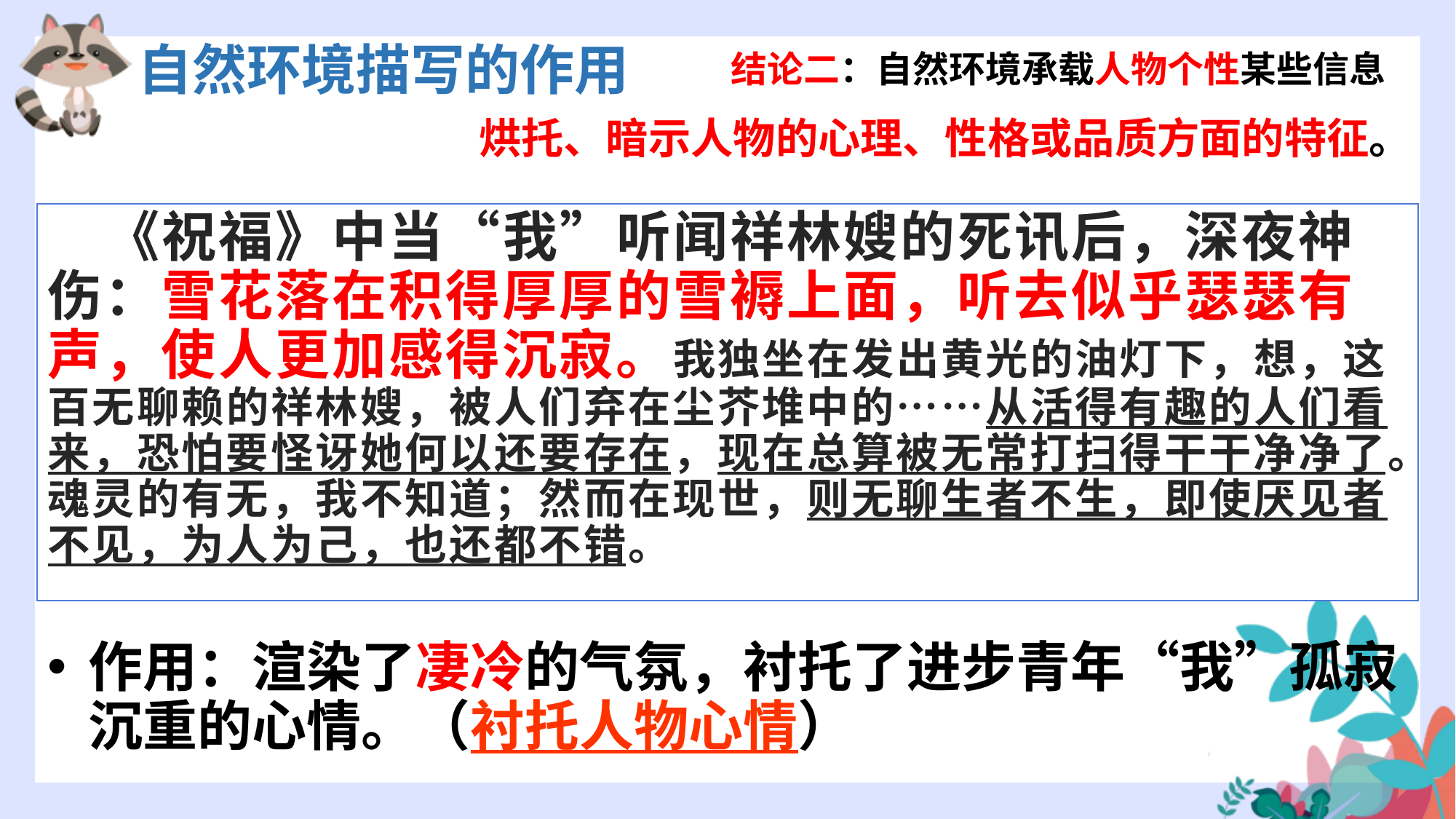

自然环境描写的作用
结论二：自然环境承载人物个性某些信息
烘托、暗示人物的心理、性格或品质方面的特征。
   《祝福》中当“我”听闻祥林嫂的死讯后，深夜神伤：雪花落在积得厚厚的雪褥上面，听去似乎瑟瑟有声，使人更加感得沉寂。我独坐在发出黄光的油灯下，想，这百无聊赖的祥林嫂，被人们弃在尘芥堆中的……从活得有趣的人们看来，恐怕要怪讶她何以还要存在，现在总算被无常打扫得干干净净了。魂灵的有无，我不知道；然而在现世，则无聊生者不生，即使厌见者不见，为人为己，也还都不错。
作用：渲染了凄冷的气氛，衬托了进步青年“我”孤寂沉重的心情。（衬托人物心情）